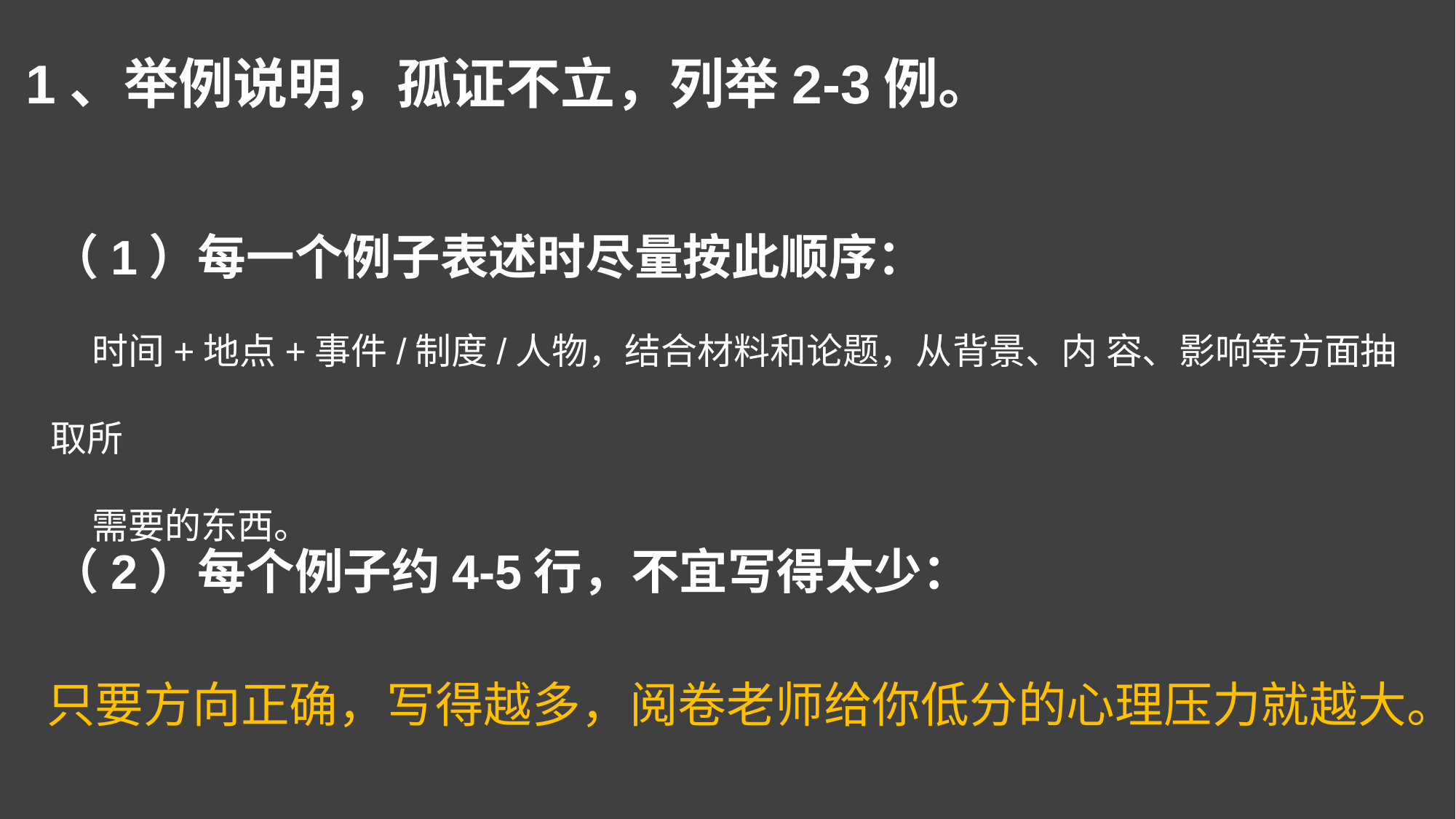

1、举例说明，孤证不立，列举2-3例。
（1）每一个例子表述时尽量按此顺序：
    时间+地点+事件/制度/人物，结合材料和论题，从背景、内 容、影响等方面抽取所
    需要的东西。
（2）每个例子约4-5行，不宜写得太少：
 只要方向正确，写得越多，阅卷老师给你低分的心理压力就越大。